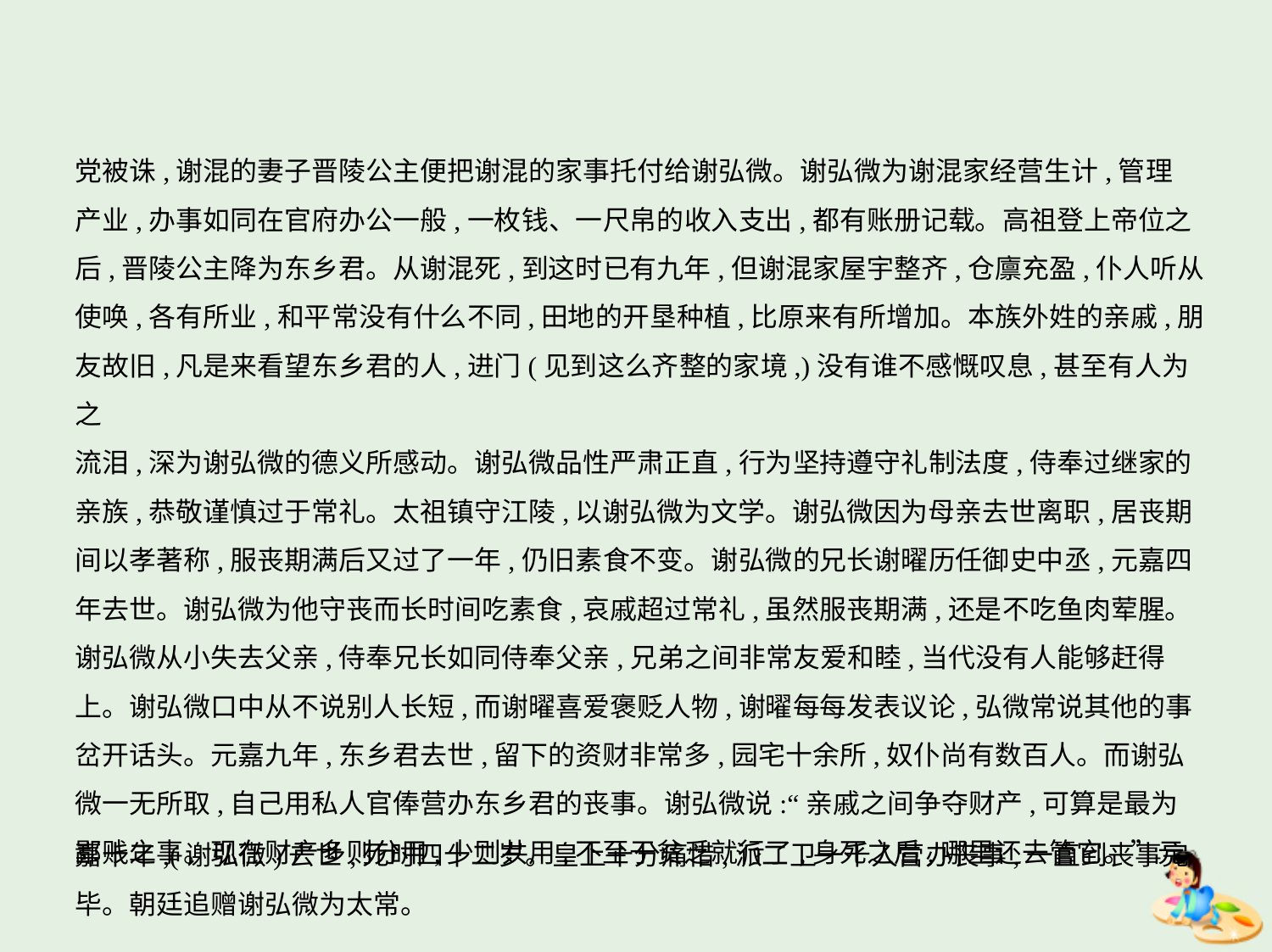

党被诛,谢混的妻子晋陵公主便把谢混的家事托付给谢弘微。谢弘微为谢混家经营生计,管理
产业,办事如同在官府办公一般,一枚钱、一尺帛的收入支出,都有账册记载。高祖登上帝位之
后,晋陵公主降为东乡君。从谢混死,到这时已有九年,但谢混家屋宇整齐,仓廪充盈,仆人听从
使唤,各有所业,和平常没有什么不同,田地的开垦种植,比原来有所增加。本族外姓的亲戚,朋
友故旧,凡是来看望东乡君的人,进门(见到这么齐整的家境,)没有谁不感慨叹息,甚至有人为之
流泪,深为谢弘微的德义所感动。谢弘微品性严肃正直,行为坚持遵守礼制法度,侍奉过继家的
亲族,恭敬谨慎过于常礼。太祖镇守江陵,以谢弘微为文学。谢弘微因为母亲去世离职,居丧期
间以孝著称,服丧期满后又过了一年,仍旧素食不变。谢弘微的兄长谢曜历任御史中丞,元嘉四
年去世。谢弘微为他守丧而长时间吃素食,哀戚超过常礼,虽然服丧期满,还是不吃鱼肉荤腥。
谢弘微从小失去父亲,侍奉兄长如同侍奉父亲,兄弟之间非常友爱和睦,当代没有人能够赶得
上。谢弘微口中从不说别人长短,而谢曜喜爱褒贬人物,谢曜每每发表议论,弘微常说其他的事
岔开话头。元嘉九年,东乡君去世,留下的资财非常多,园宅十余所,奴仆尚有数百人。而谢弘
微一无所取,自己用私人官俸营办东乡君的丧事。谢弘微说:“亲戚之间争夺财产,可算是最为
鄙贱之事。现在财产多则分用,少则共用,不至于贫乏就行了,身死之后,哪里还去管它。”元
嘉十年,(谢弘微)去世,死时四十二岁。皇上十分痛惜,派二卫一千人营办丧事,一直到丧事完
毕。朝廷追赠谢弘微为太常。